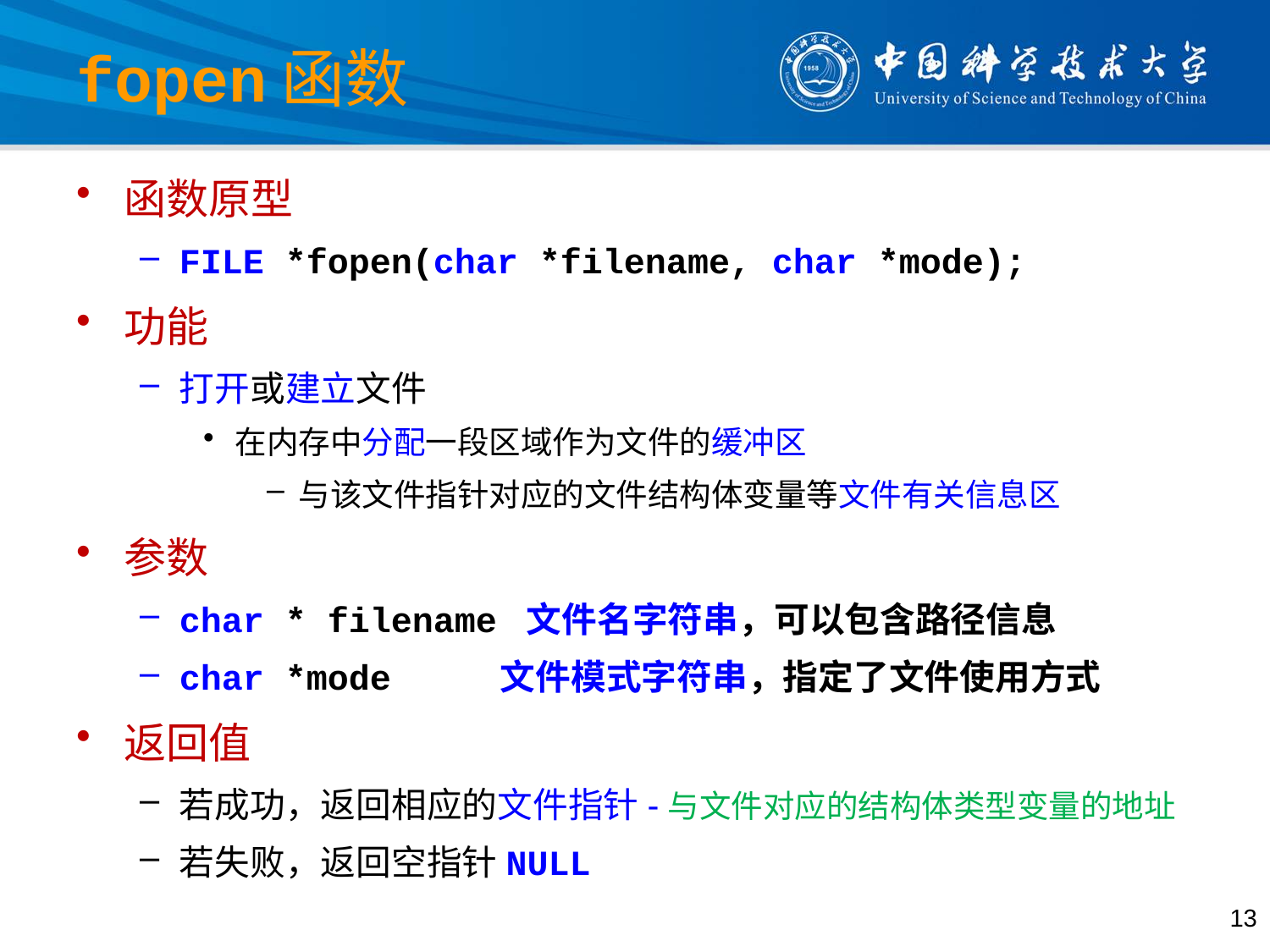

# fopen函数
函数原型
FILE *fopen(char *filename, char *mode);
功能
打开或建立文件
在内存中分配一段区域作为文件的缓冲区
与该文件指针对应的文件结构体变量等文件有关信息区
参数
char * filename 文件名字符串，可以包含路径信息
char *mode	      文件模式字符串，指定了文件使用方式
返回值
若成功，返回相应的文件指针-与文件对应的结构体类型变量的地址
若失败，返回空指针NULL
13